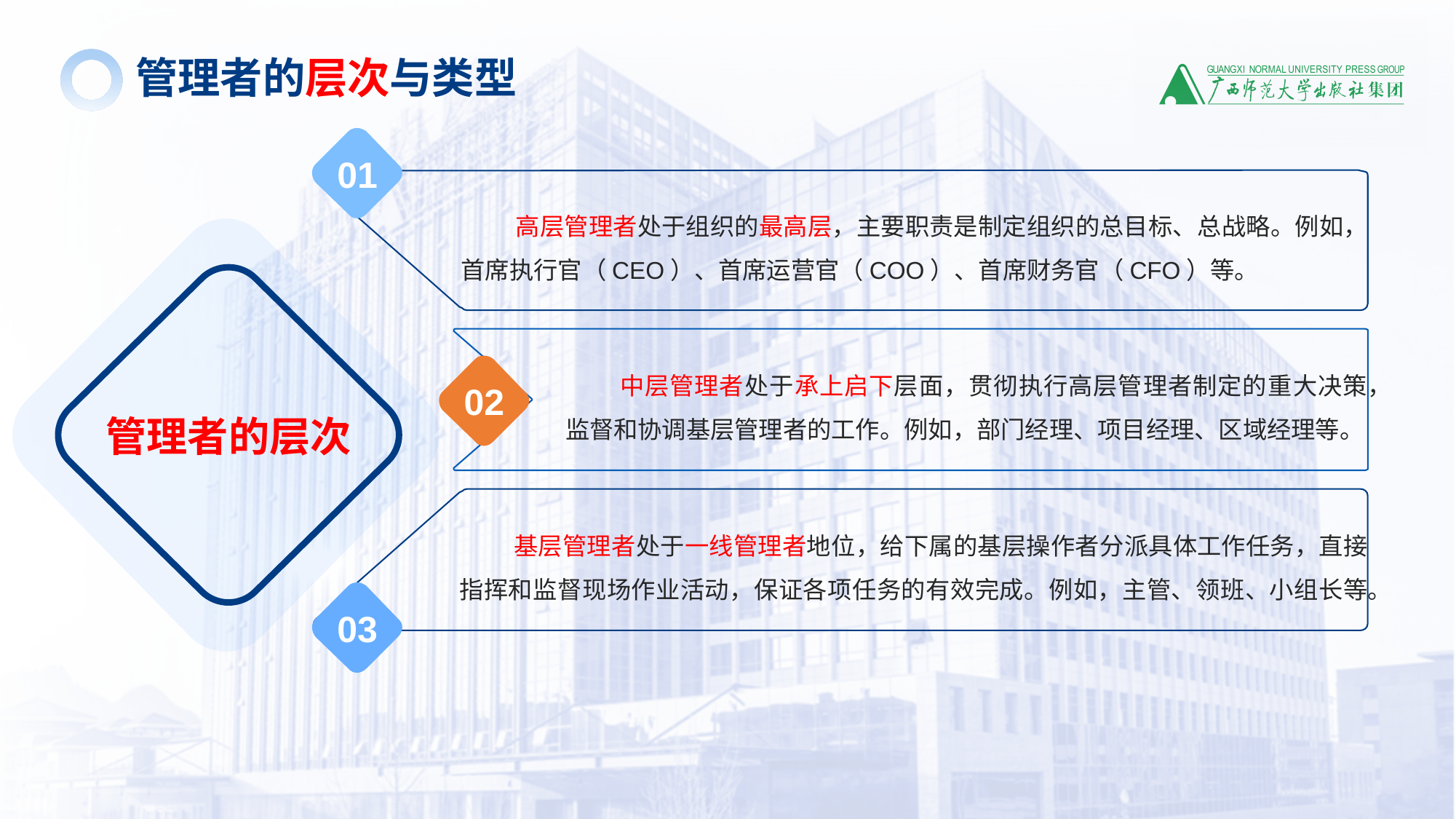

管理者的层次与类型

01
高层管理者处于组织的最高层，主要职责是制定组织的总目标、总战略。例如，首席执行官（CEO）、首席运营官（COO）、首席财务官（CFO）等。

管理者的层次
中层管理者处于承上启下层面，贯彻执行高层管理者制定的重大决策，监督和协调基层管理者的工作。例如，部门经理、项目经理、区域经理等。
02
基层管理者处于一线管理者地位，给下属的基层操作者分派具体工作任务，直接指挥和监督现场作业活动，保证各项任务的有效完成。例如，主管、领班、小组长等。
03